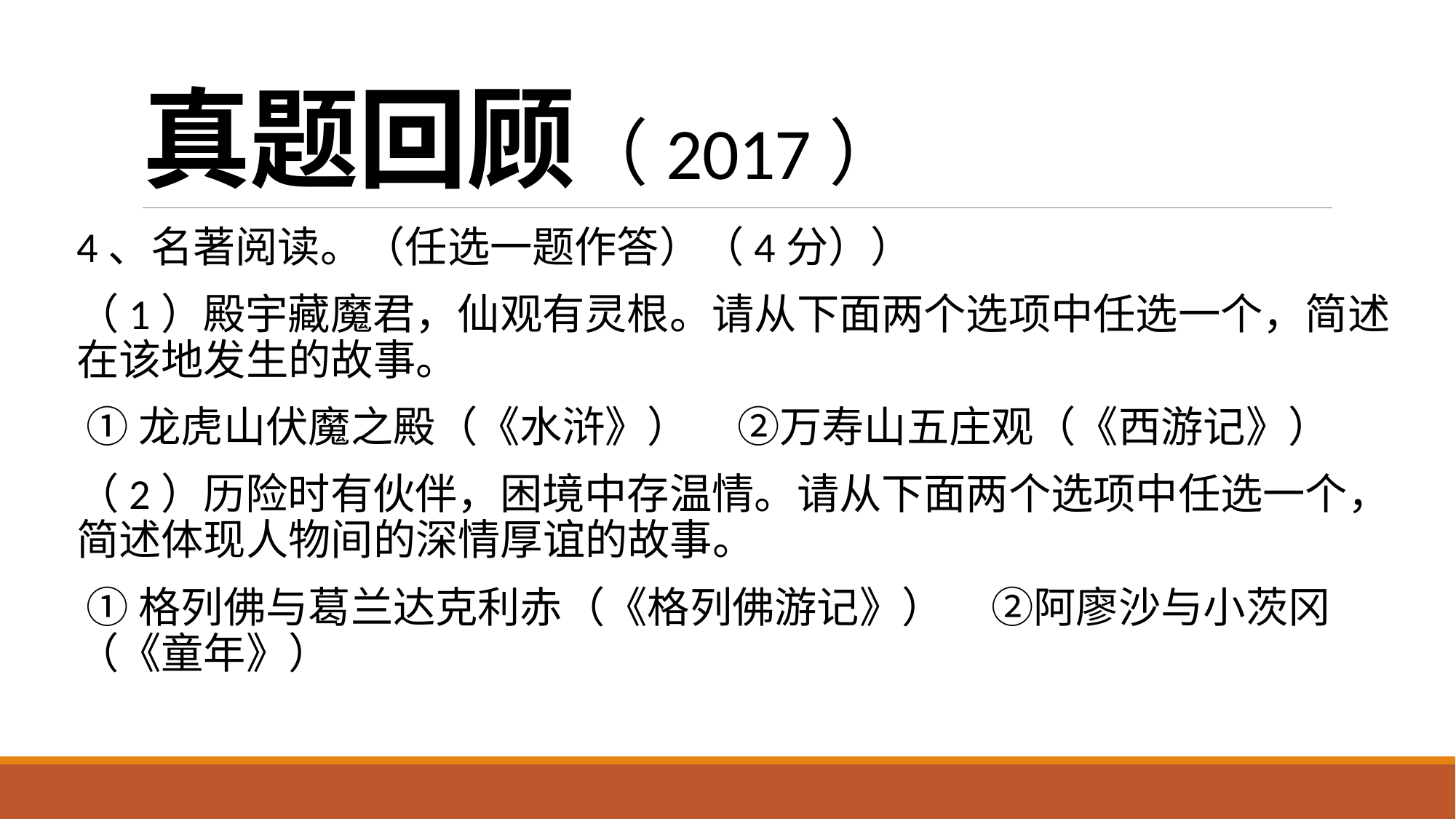

# 真题回顾（2017）
4、名著阅读。（任选一题作答）（4分））
（1）殿宇藏魔君，仙观有灵根。请从下面两个选项中任选一个，简述在该地发生的故事。
 ①龙虎山伏魔之殿（《水浒》）     ②万寿山五庄观（《西游记》）
（2）历险时有伙伴，困境中存温情。请从下面两个选项中任选一个，简述体现人物间的深情厚谊的故事。
 ①格列佛与葛兰达克利赤（《格列佛游记》）     ②阿廖沙与小茨冈（《童年》）